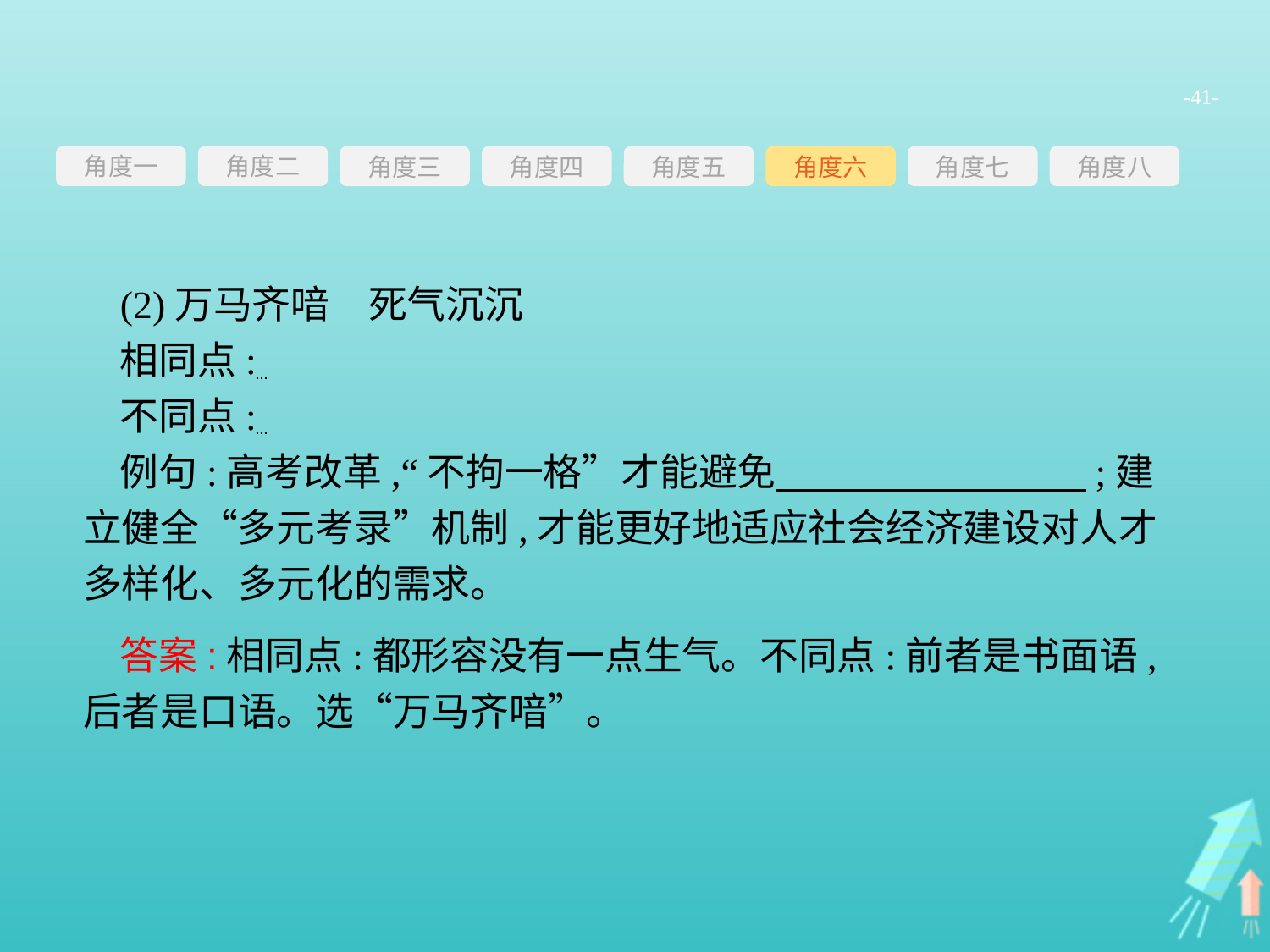

-41-
角度一
角度三
角度四
角度五
角度六
角度七
角度八
角度二
(2)万马齐喑　死气沉沉
相同点:
不同点:
例句:高考改革,“不拘一格”才能避免　　　　　　　　;建立健全“多元考录”机制,才能更好地适应社会经济建设对人才多样化、多元化的需求。
答案:相同点:都形容没有一点生气。不同点:前者是书面语,后者是口语。选“万马齐喑”。